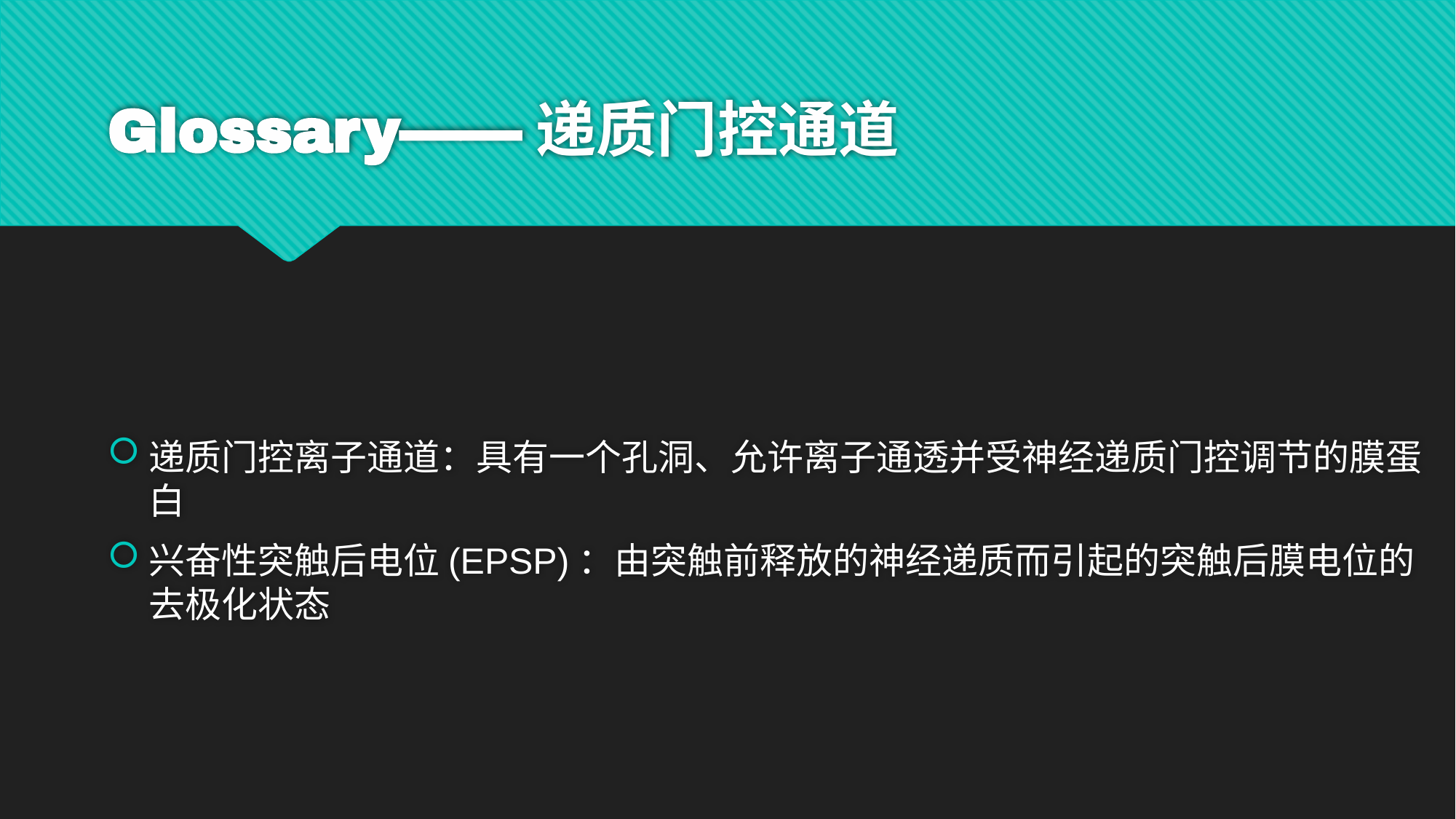

# Glossary——递质门控通道
递质门控离子通道：具有一个孔洞、允许离子通透并受神经递质门控调节的膜蛋白
兴奋性突触后电位(EPSP)：由突触前释放的神经递质而引起的突触后膜电位的去极化状态